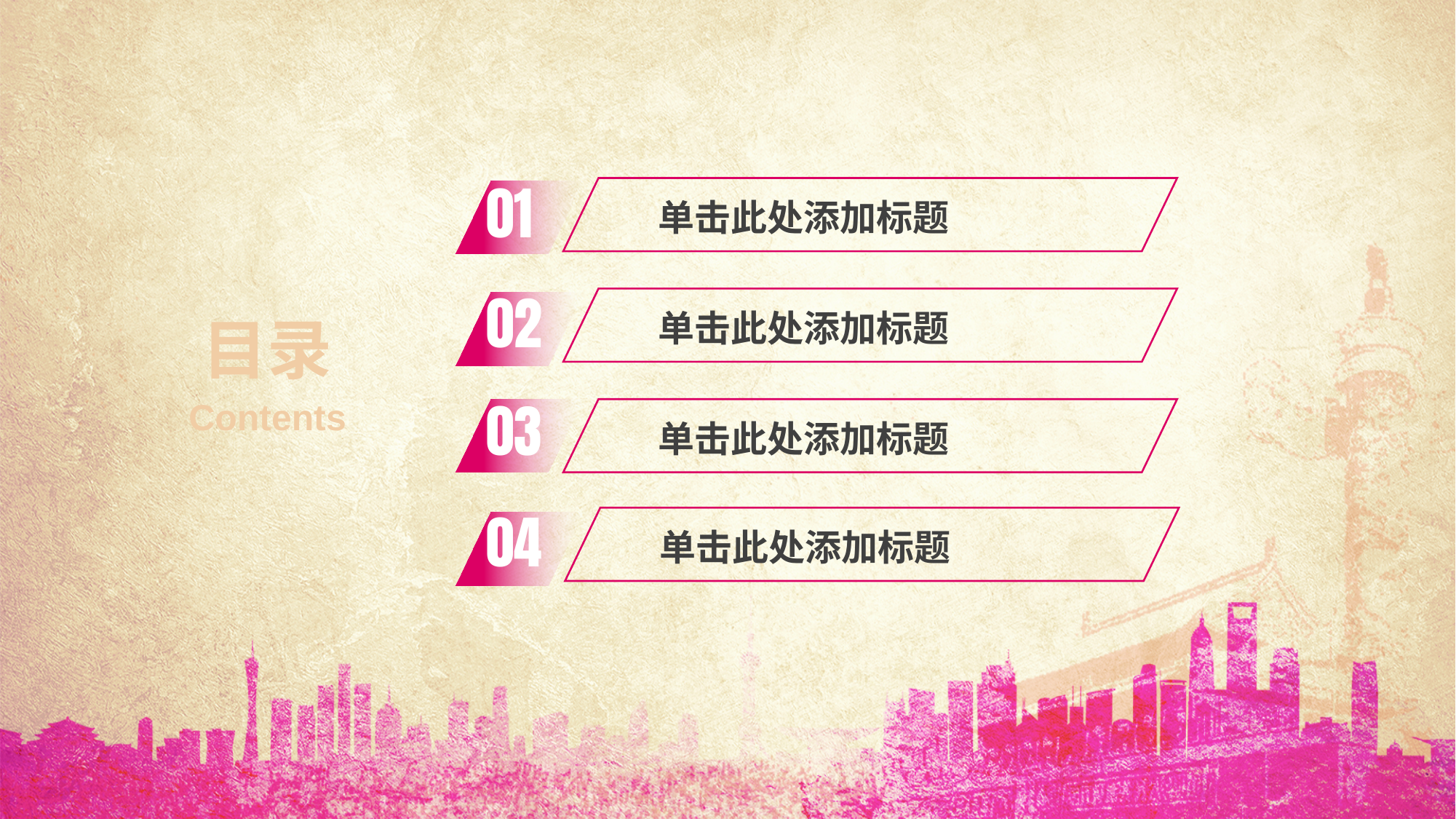

01

单击此处添加标题
02

单击此处添加标题
目录
Contents
03

单击此处添加标题
04

单击此处添加标题